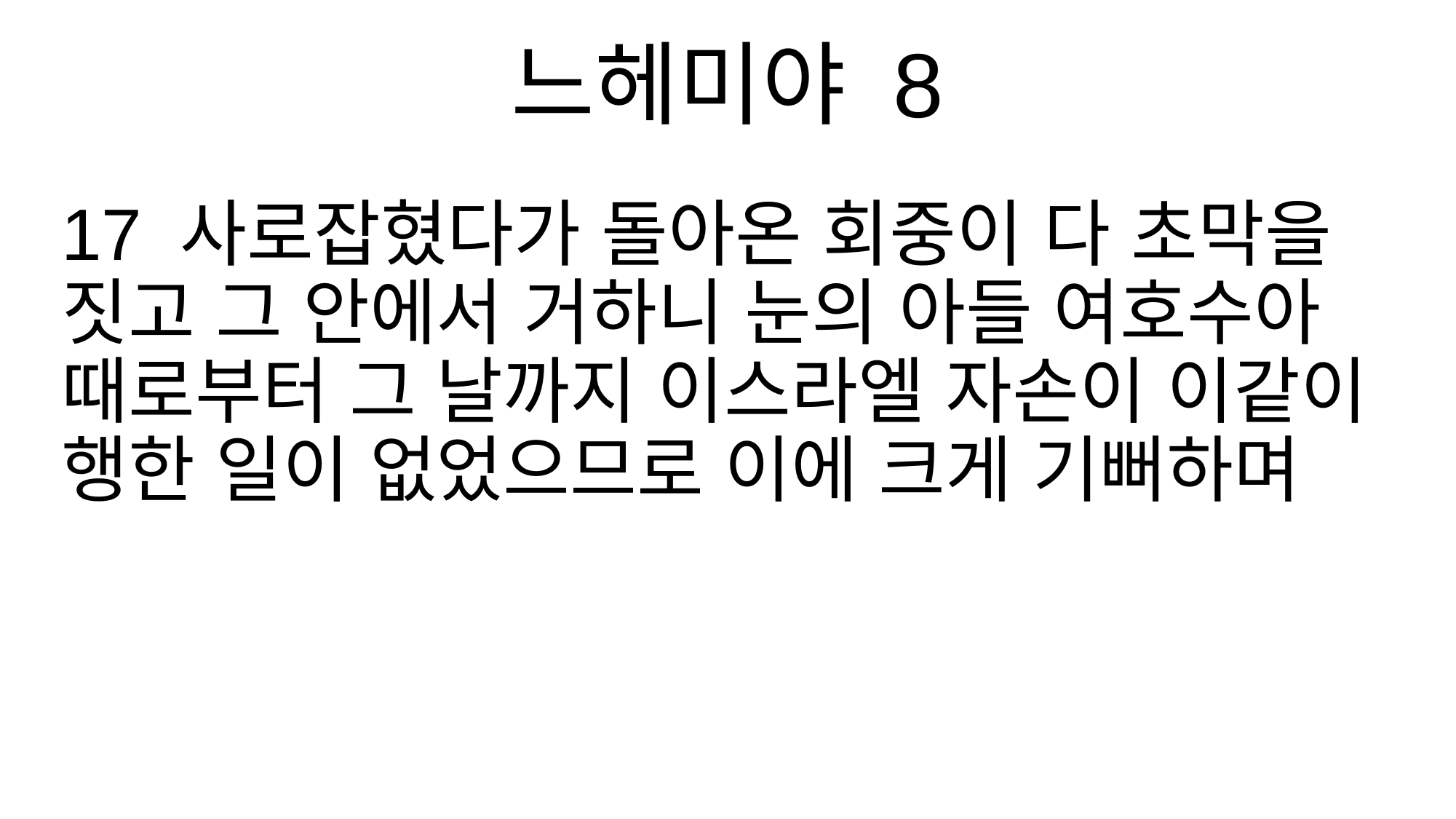

느헤미야 8
17 사로잡혔다가 돌아온 회중이 다 초막을 짓고 그 안에서 거하니 눈의 아들 여호수아 때로부터 그 날까지 이스라엘 자손이 이같이 행한 일이 없었으므로 이에 크게 기뻐하며